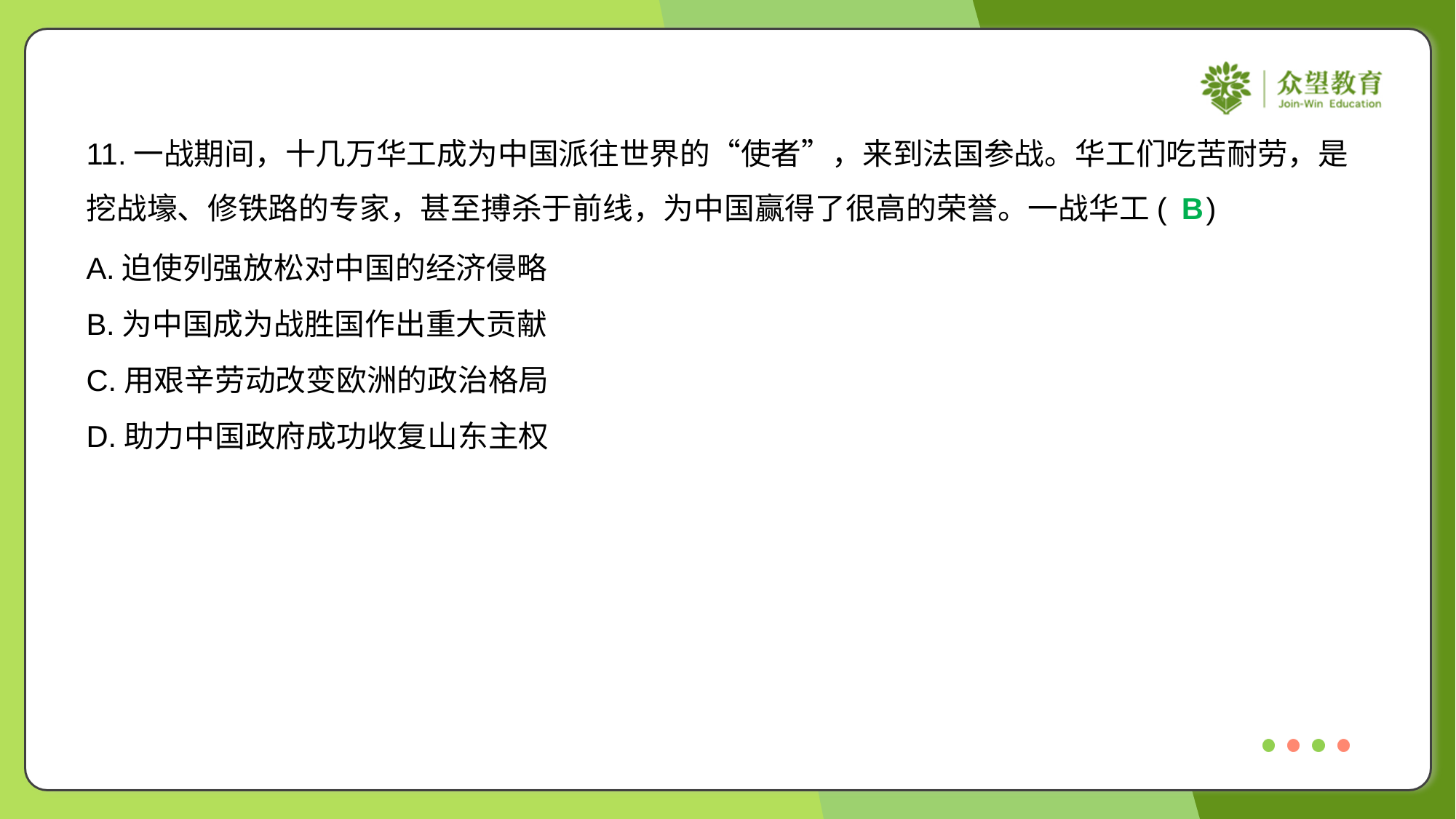

11.一战期间，十几万华工成为中国派往世界的“使者”，来到法国参战。华工们吃苦耐劳，是
挖战壕、修铁路的专家，甚至搏杀于前线，为中国赢得了很高的荣誉。一战华工(     )
B
A.迫使列强放松对中国的经济侵略
B.为中国成为战胜国作出重大贡献
C.用艰辛劳动改变欧洲的政治格局
D.助力中国政府成功收复山东主权